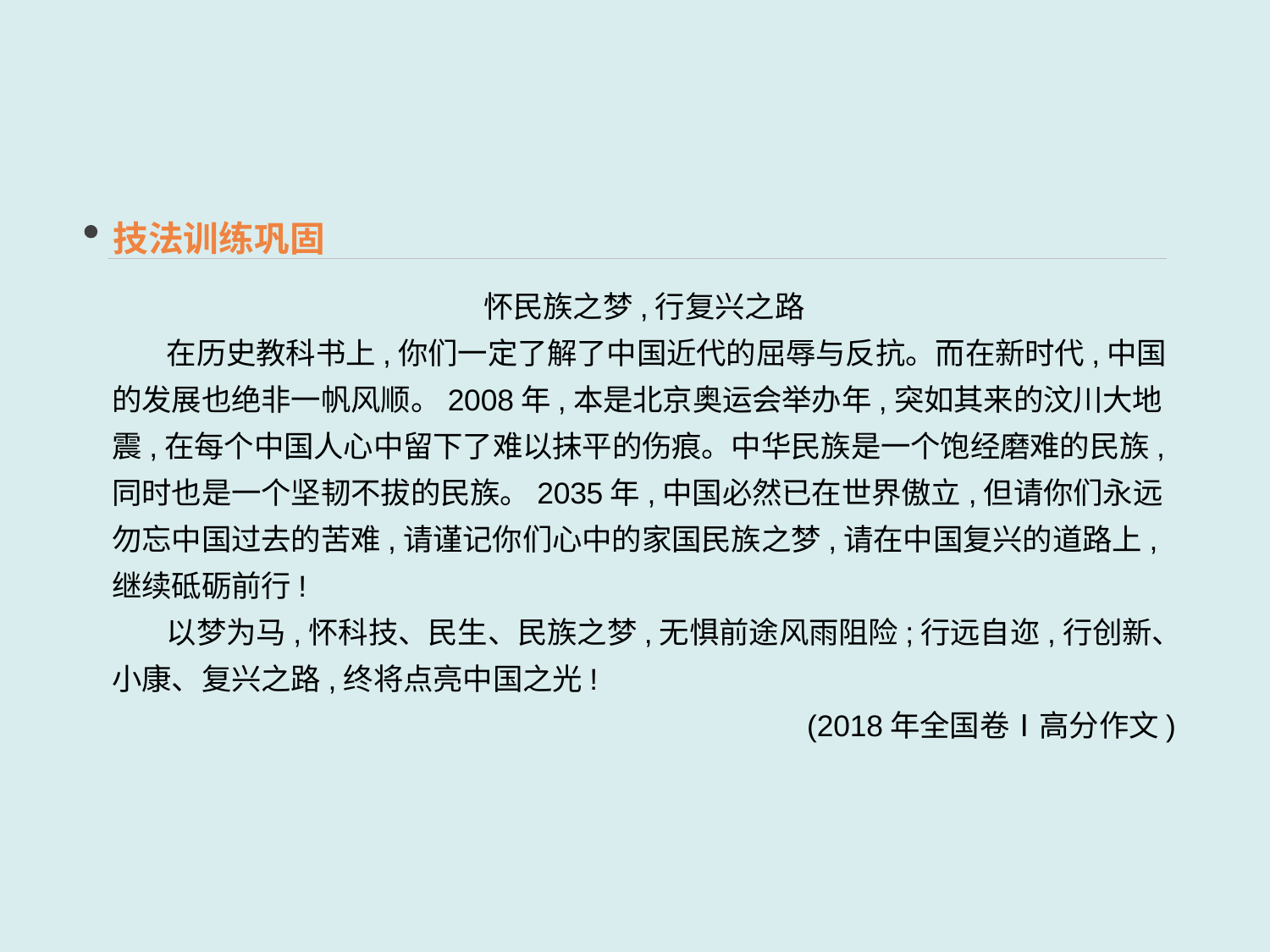

技法训练巩固

怀民族之梦,行复兴之路
       在历史教科书上,你们一定了解了中国近代的屈辱与反抗。而在新时代,中国的发展也绝非一帆风顺。2008年,本是北京奥运会举办年,突如其来的汶川大地震,在每个中国人心中留下了难以抹平的伤痕。中华民族是一个饱经磨难的民族,同时也是一个坚韧不拔的民族。2035年,中国必然已在世界傲立,但请你们永远勿忘中国过去的苦难,请谨记你们心中的家国民族之梦,请在中国复兴的道路上,继续砥砺前行!
       以梦为马,怀科技、民生、民族之梦,无惧前途风雨阻险;行远自迩,行创新、小康、复兴之路,终将点亮中国之光!
(2018年全国卷Ⅰ高分作文)